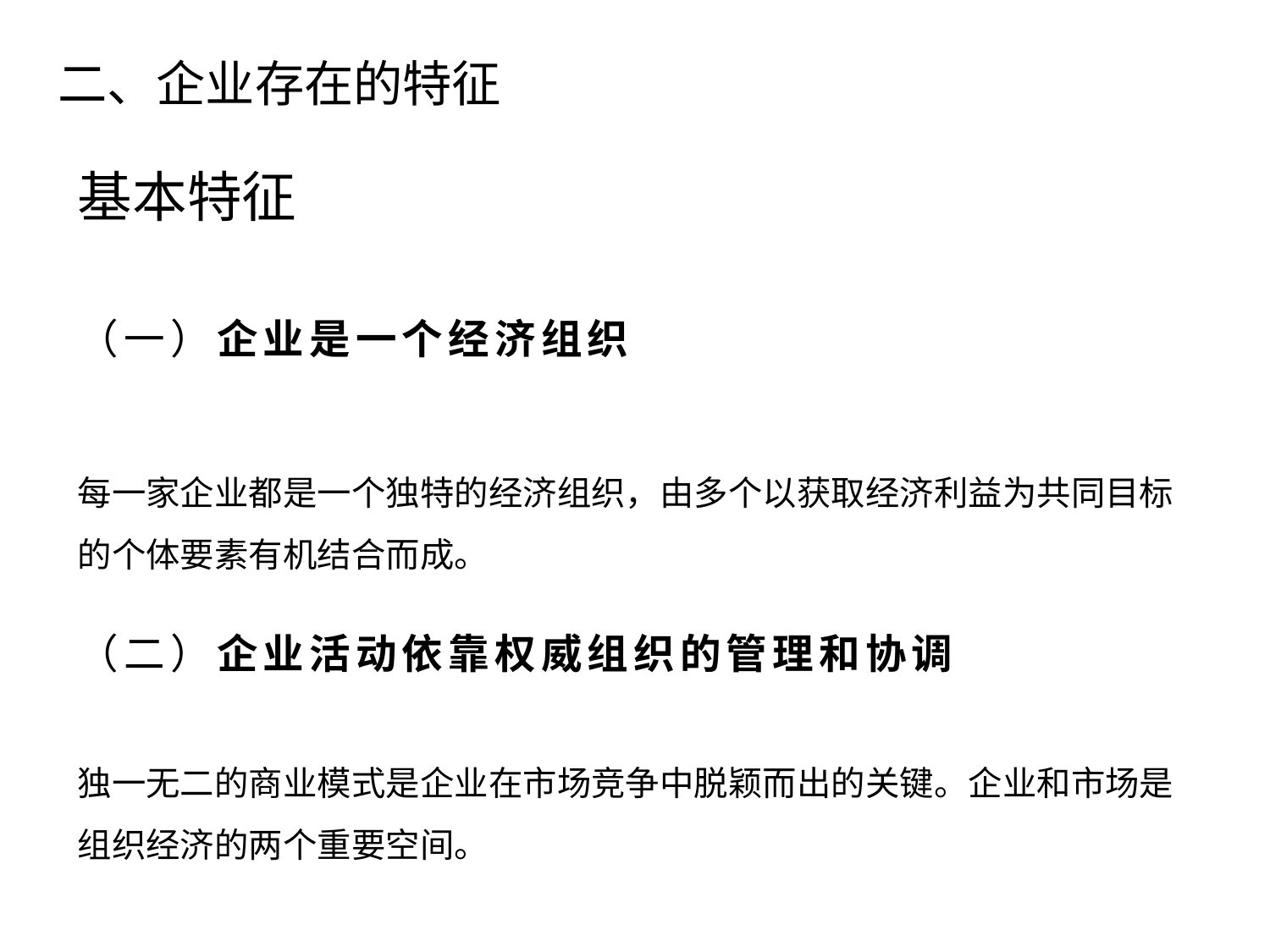

# 二、企业存在的特征
基本特征

（一）企业是一个经济组织

每一家企业都是一个独特的经济组织，由多个以获取经济利益为共同目标的个体要素有机结合而成。

（二）企业活动依靠权威组织的管理和协调

独一无二的商业模式是企业在市场竞争中脱颖而出的关键。企业和市场是组织经济的两个重要空间。